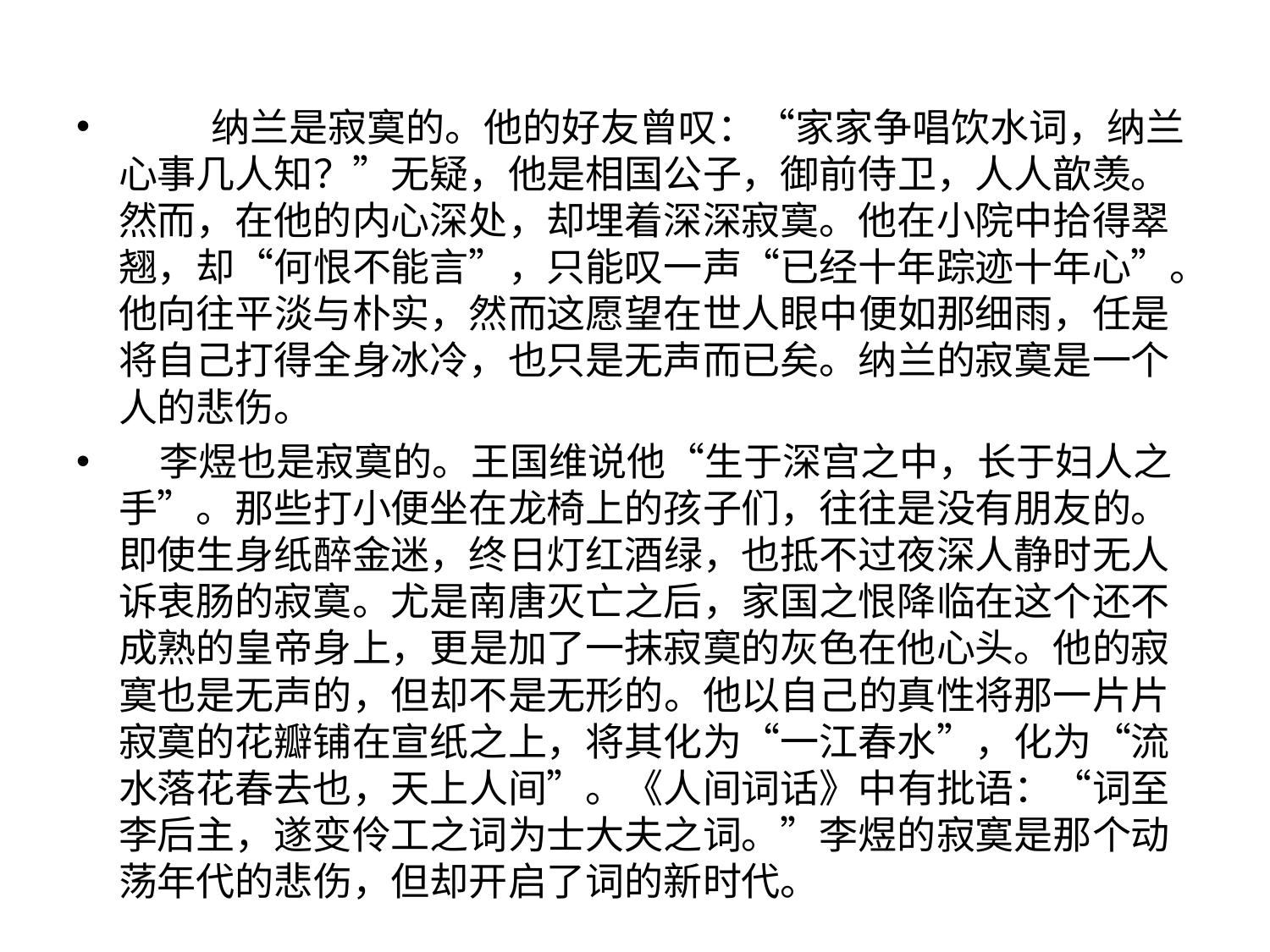

纳兰是寂寞的。他的好友曾叹：“家家争唱饮水词，纳兰心事几人知？”无疑，他是相国公子，御前侍卫，人人歆羡。然而，在他的内心深处，却埋着深深寂寞。他在小院中拾得翠翘，却“何恨不能言”，只能叹一声“已经十年踪迹十年心”。他向往平淡与朴实，然而这愿望在世人眼中便如那细雨，任是将自己打得全身冰冷，也只是无声而已矣。纳兰的寂寞是一个人的悲伤。
    李煜也是寂寞的。王国维说他“生于深宫之中，长于妇人之手”。那些打小便坐在龙椅上的孩子们，往往是没有朋友的。即使生身纸醉金迷，终日灯红酒绿，也抵不过夜深人静时无人诉衷肠的寂寞。尤是南唐灭亡之后，家国之恨降临在这个还不成熟的皇帝身上，更是加了一抹寂寞的灰色在他心头。他的寂寞也是无声的，但却不是无形的。他以自己的真性将那一片片寂寞的花瓣铺在宣纸之上，将其化为“一江春水”，化为“流水落花春去也，天上人间”。《人间词话》中有批语：“词至李后主，遂变伶工之词为士大夫之词。”李煜的寂寞是那个动荡年代的悲伤，但却开启了词的新时代。